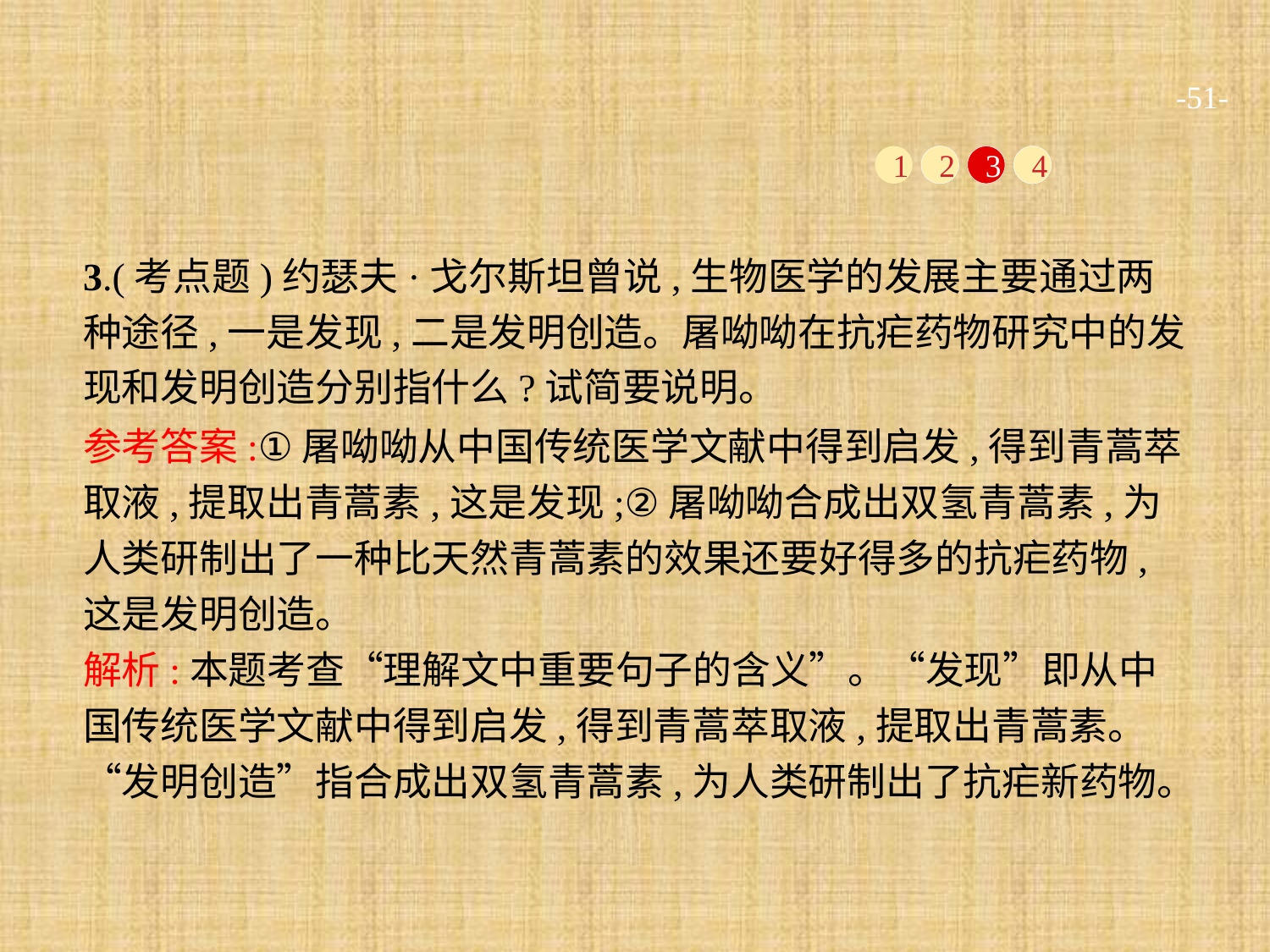

-51-
1
2
3
4
3.(考点题)约瑟夫·戈尔斯坦曾说,生物医学的发展主要通过两种途径,一是发现,二是发明创造。屠呦呦在抗疟药物研究中的发现和发明创造分别指什么?试简要说明。
参考答案:①屠呦呦从中国传统医学文献中得到启发,得到青蒿萃取液,提取出青蒿素,这是发现;②屠呦呦合成出双氢青蒿素,为人类研制出了一种比天然青蒿素的效果还要好得多的抗疟药物,这是发明创造。
解析:本题考查“理解文中重要句子的含义”。“发现”即从中国传统医学文献中得到启发,得到青蒿萃取液,提取出青蒿素。“发明创造”指合成出双氢青蒿素,为人类研制出了抗疟新药物。